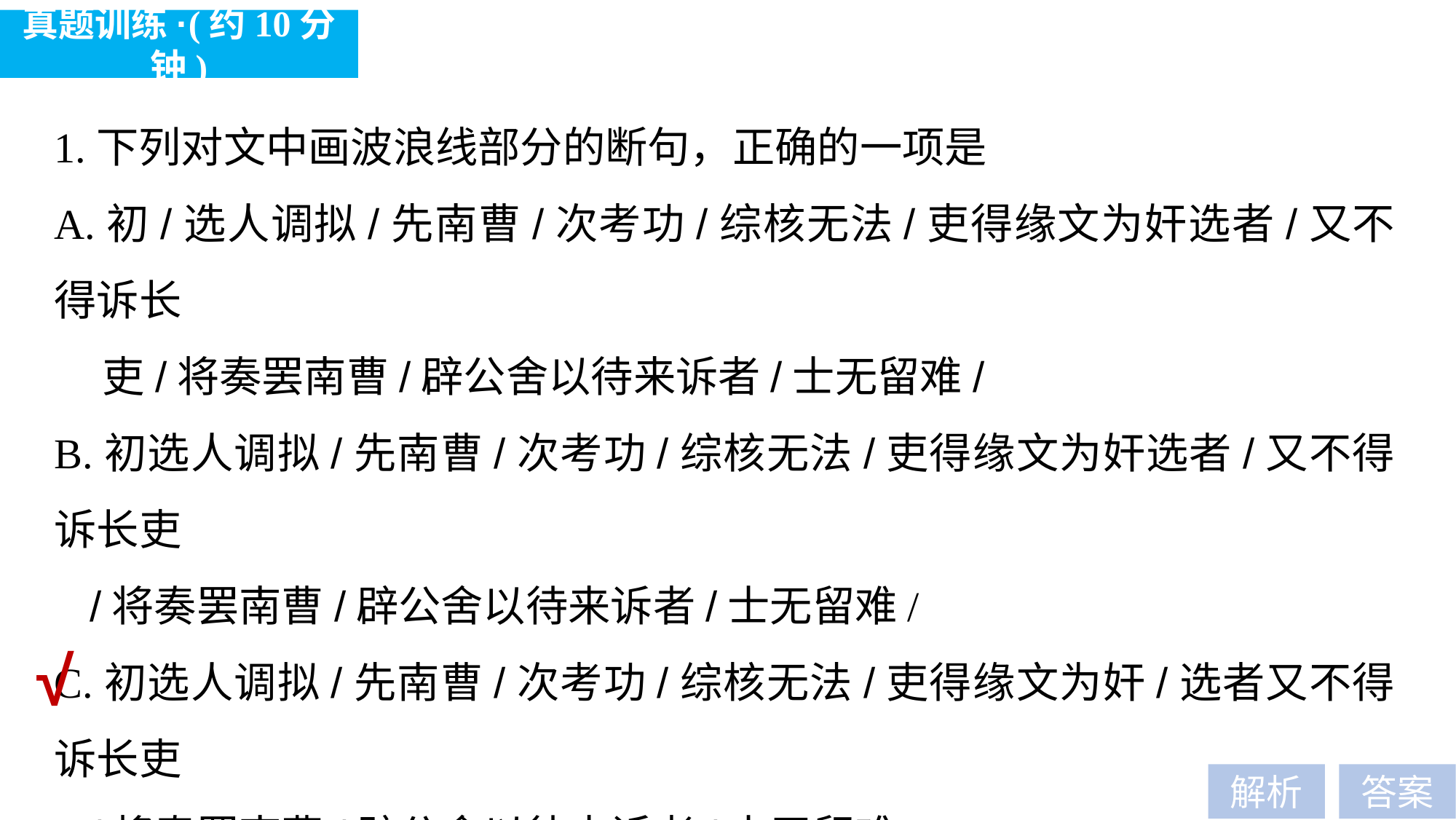

真题训练·(约10分钟)
1.下列对文中画波浪线部分的断句，正确的一项是
A.初/选人调拟/先南曹/次考功/综核无法/吏得缘文为奸选者/又不得诉长
    吏/将奏罢南曹/辟公舍以待来诉者/士无留难/
B.初选人调拟/先南曹/次考功/综核无法/吏得缘文为奸选者/又不得诉长吏
   /将奏罢南曹/辟公舍以待来诉者/士无留难/
C.初选人调拟/先南曹/次考功/综核无法/吏得缘文为奸/选者又不得诉长吏
   /将奏罢南曹/辟公舍以待来诉者/士无留难/
D.初/选人调拟/先南曹/次考功/综核无法/吏得缘文为奸/选者又不得诉长
   吏/将奏罢南曹/辟公舍以待来诉者/士无留难/
√
解析
答案